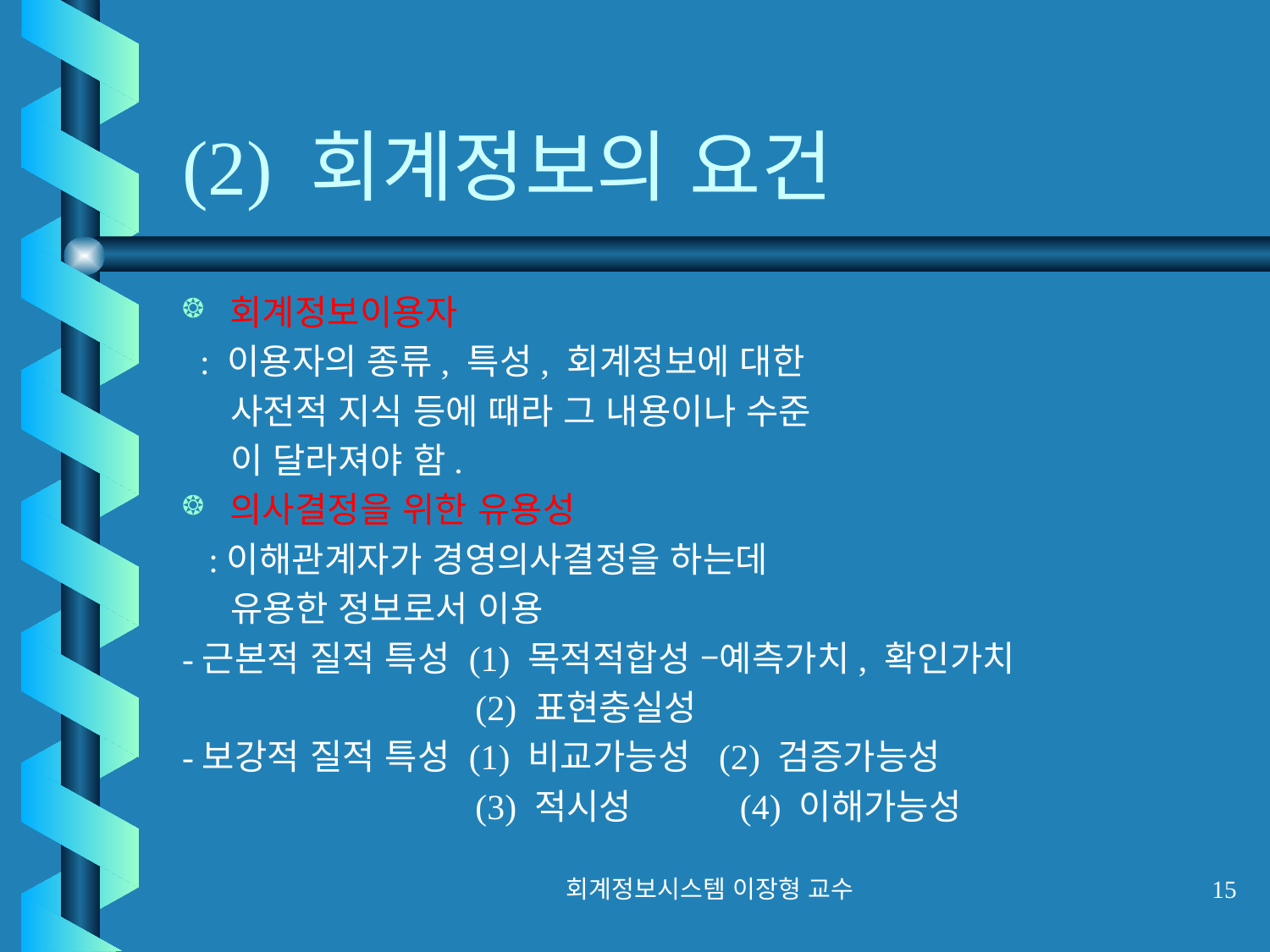

# (2) 회계정보의 요건
회계정보이용자
  : 이용자의 종류, 특성, 회계정보에 대한
    사전적 지식 등에 때라 그 내용이나 수준
    이 달라져야 함.
의사결정을 위한 유용성
   :이해관계자가 경영의사결정을 하는데
    유용한 정보로서 이용
-근본적 질적 특성 (1) 목적적합성 –예측가치, 확인가치
                                 (2) 표현충실성
-보강적 질적 특성 (1) 비교가능성  (2) 검증가능성
                                 (3) 적시성          (4) 이해가능성
회계정보시스템 이장형 교수
15